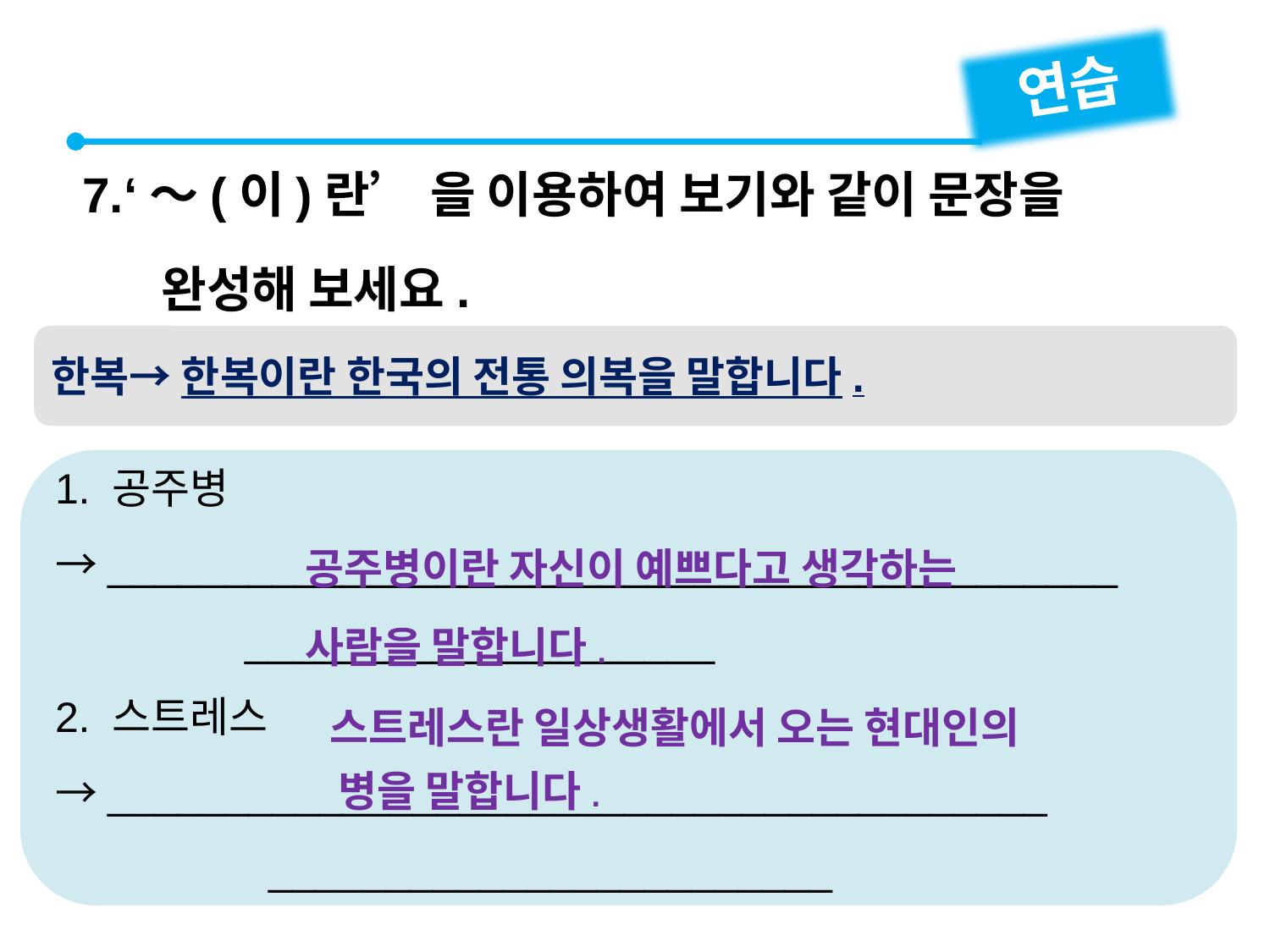

연습
7.‘～(이)란’ 을 이용하여 보기와 같이 문장을
      완성해 보세요.
한복→ 한복이란 한국의 전통 의복을 말합니다.

1. 공주병→___________________________________________
                ____________________
2. 스트레스→________________________________________
                  ________________________

공주병이란 자신이 예쁘다고 생각하는
사람을 말합니다.
스트레스란 일상생활에서 오는 현대인의
병을 말합니다.